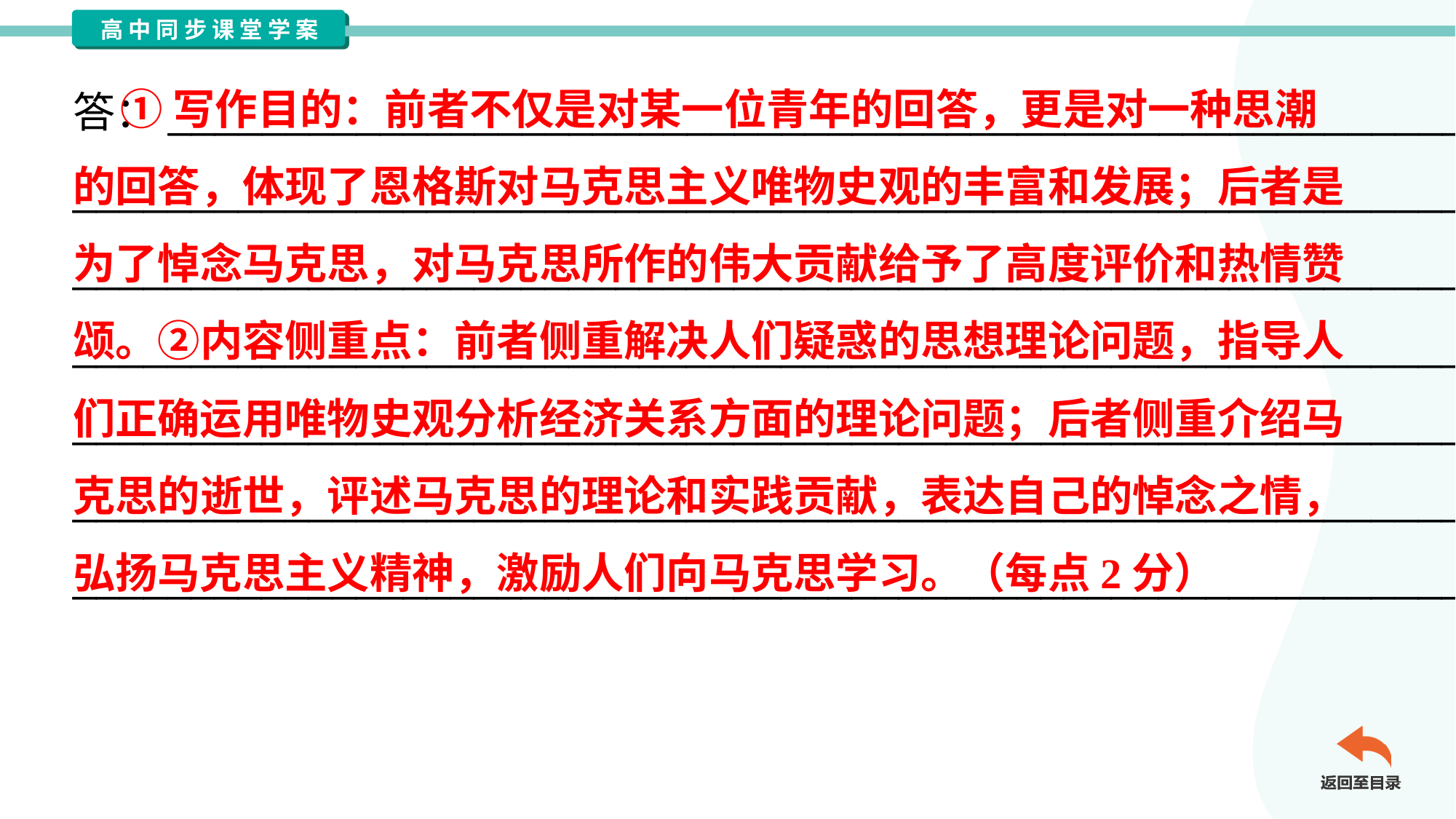

①写作目的：前者不仅是对某一位青年的回答，更是对一种思潮
的回答，体现了恩格斯对马克思主义唯物史观的丰富和发展；后者是
为了悼念马克思，对马克思所作的伟大贡献给予了高度评价和热情赞
颂。②内容侧重点：前者侧重解决人们疑惑的思想理论问题，指导人
们正确运用唯物史观分析经济关系方面的理论问题；后者侧重介绍马
克思的逝世，评述马克思的理论和实践贡献，表达自己的悼念之情，
弘扬马克思主义精神，激励人们向马克思学习。（每点2分）
答：_________________________________________________________
_____________________________________________________________
_____________________________________________________________
_____________________________________________________________
_____________________________________________________________
_____________________________________________________________
_____________________________________________________________